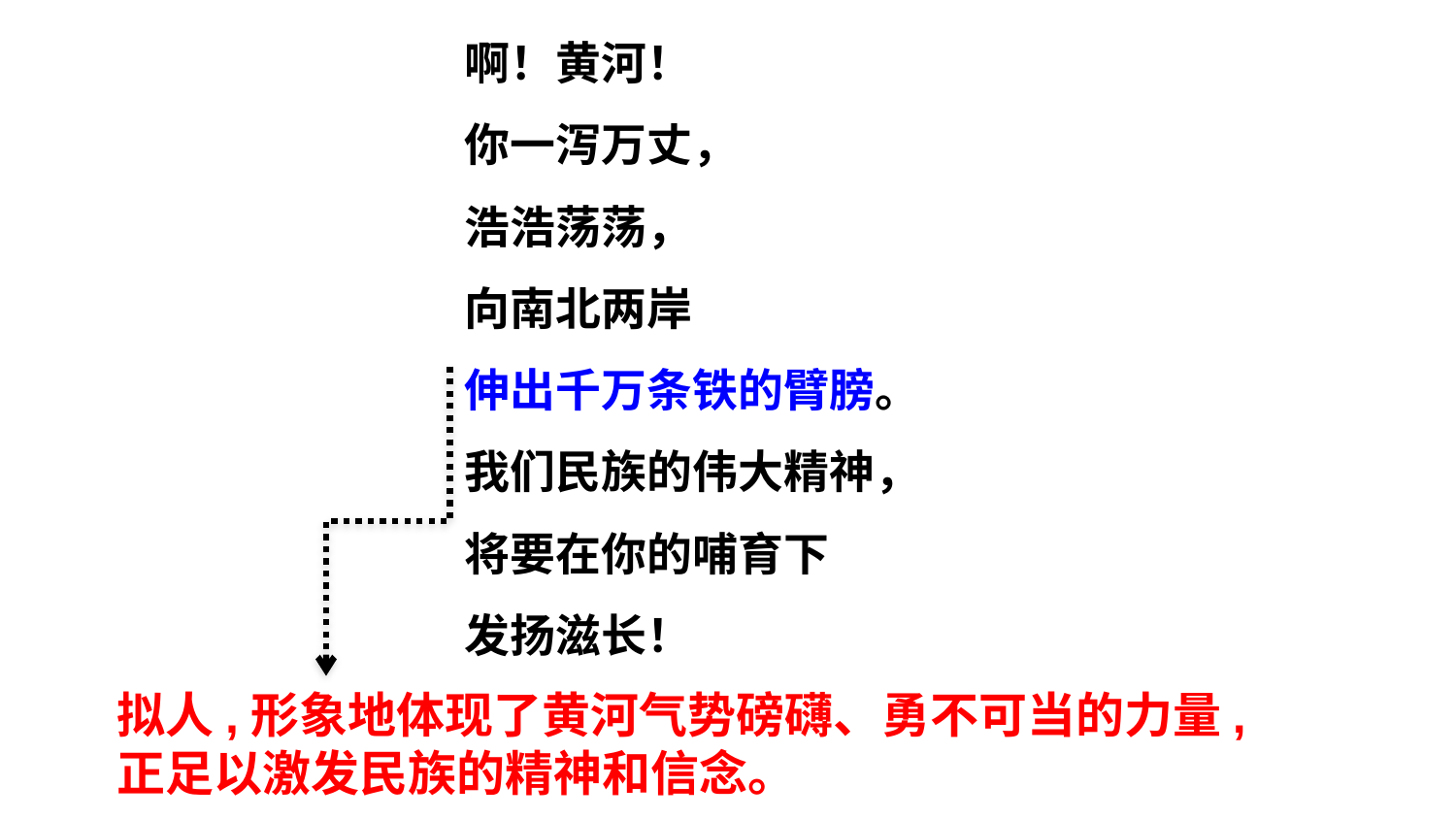

啊！黄河！
你一泻万丈，
浩浩荡荡，
向南北两岸
伸出千万条铁的臂膀。
我们民族的伟大精神，
将要在你的哺育下
发扬滋长！
拟人,形象地体现了黄河气势磅礴、勇不可当的力量,正足以激发民族的精神和信念。